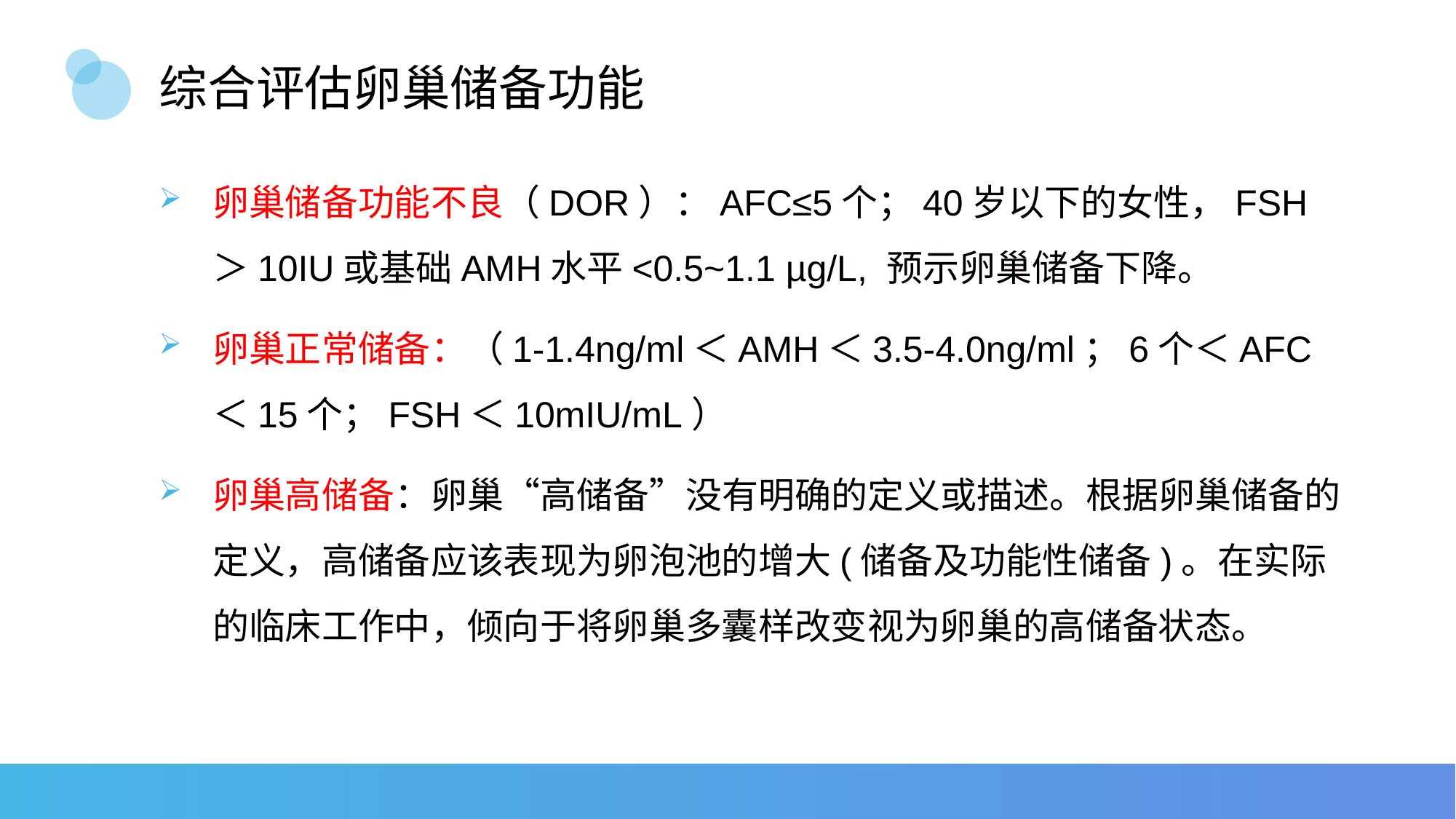

# 综合评估卵巢储备功能
卵巢储备功能不良（DOR）：AFC≤5个；40岁以下的女性，FSH＞10IU或基础AMH水平<0.5~1.1 µg/L, 预示卵巢储备下降。
卵巢正常储备：（1-1.4ng/ml＜AMH＜3.5-4.0ng/ml；6个＜AFC＜15个；FSH＜10mIU/mL）
卵巢高储备：卵巢“高储备”没有明确的定义或描述。根据卵巢储备的定义，高储备应该表现为卵泡池的增大(储备及功能性储备)。在实际的临床工作中，倾向于将卵巢多囊样改变视为卵巢的高储备状态。